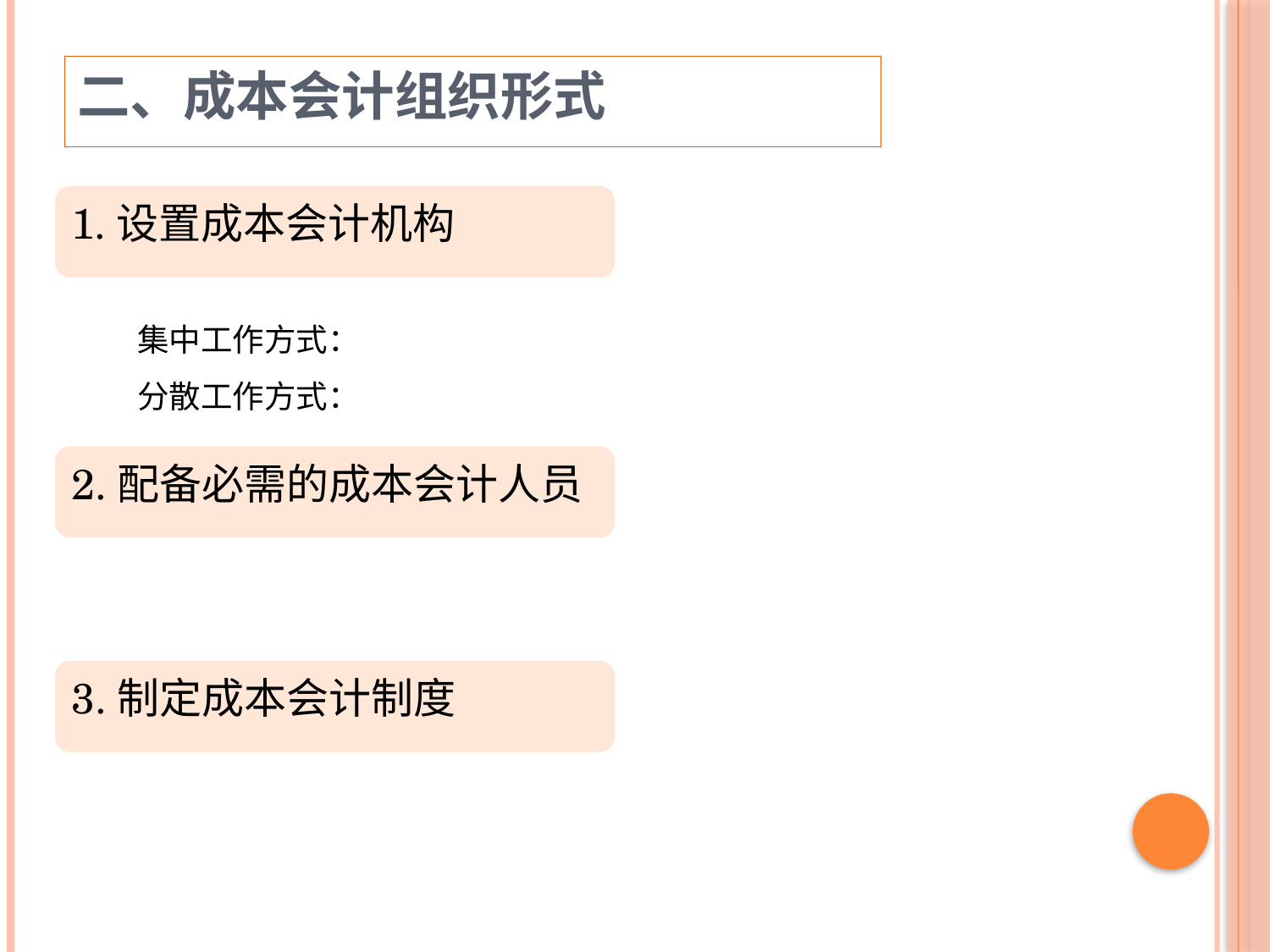

二、成本会计组织形式
1.设置成本会计机构
集中工作方式：
分散工作方式：
2.配备必需的成本会计人员
3.制定成本会计制度